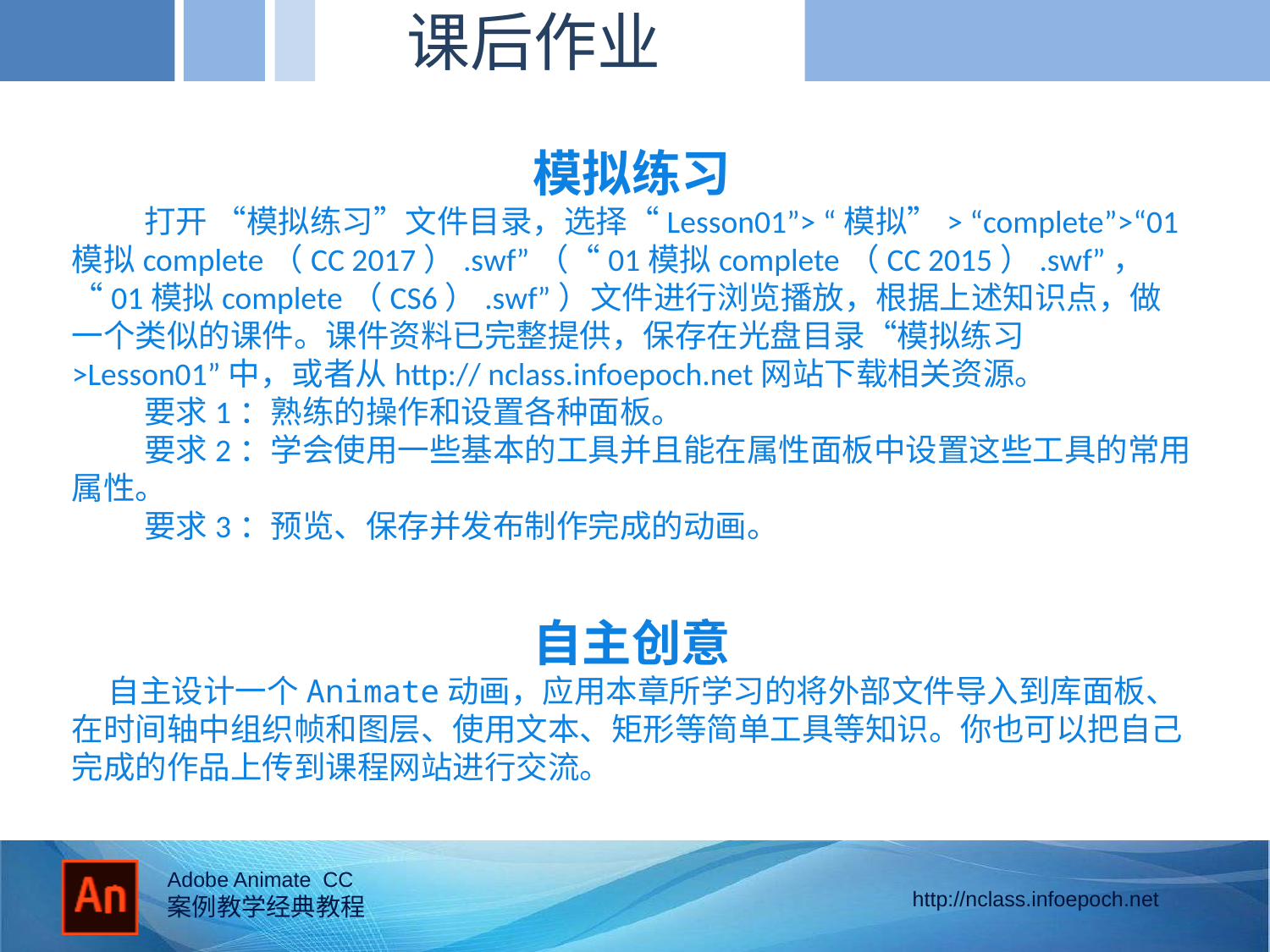

课后作业
模拟练习
         打开 “模拟练习”文件目录，选择“Lesson01”> “模拟”> “complete”>“01模拟complete（CC 2017）.swf”（“01模拟complete（CC 2015）.swf”，“01模拟complete（CS6）.swf”）文件进行浏览播放，根据上述知识点，做一个类似的课件。课件资料已完整提供，保存在光盘目录“模拟练习>Lesson01”中，或者从http:// nclass.infoepoch.net网站下载相关资源。
         要求1：熟练的操作和设置各种面板。
         要求2：学会使用一些基本的工具并且能在属性面板中设置这些工具的常用属性。
         要求3：预览、保存并发布制作完成的动画。

自主创意
    自主设计一个Animate动画，应用本章所学习的将外部文件导入到库面板、在时间轴中组织帧和图层、使用文本、矩形等简单工具等知识。你也可以把自己完成的作品上传到课程网站进行交流。
的径向